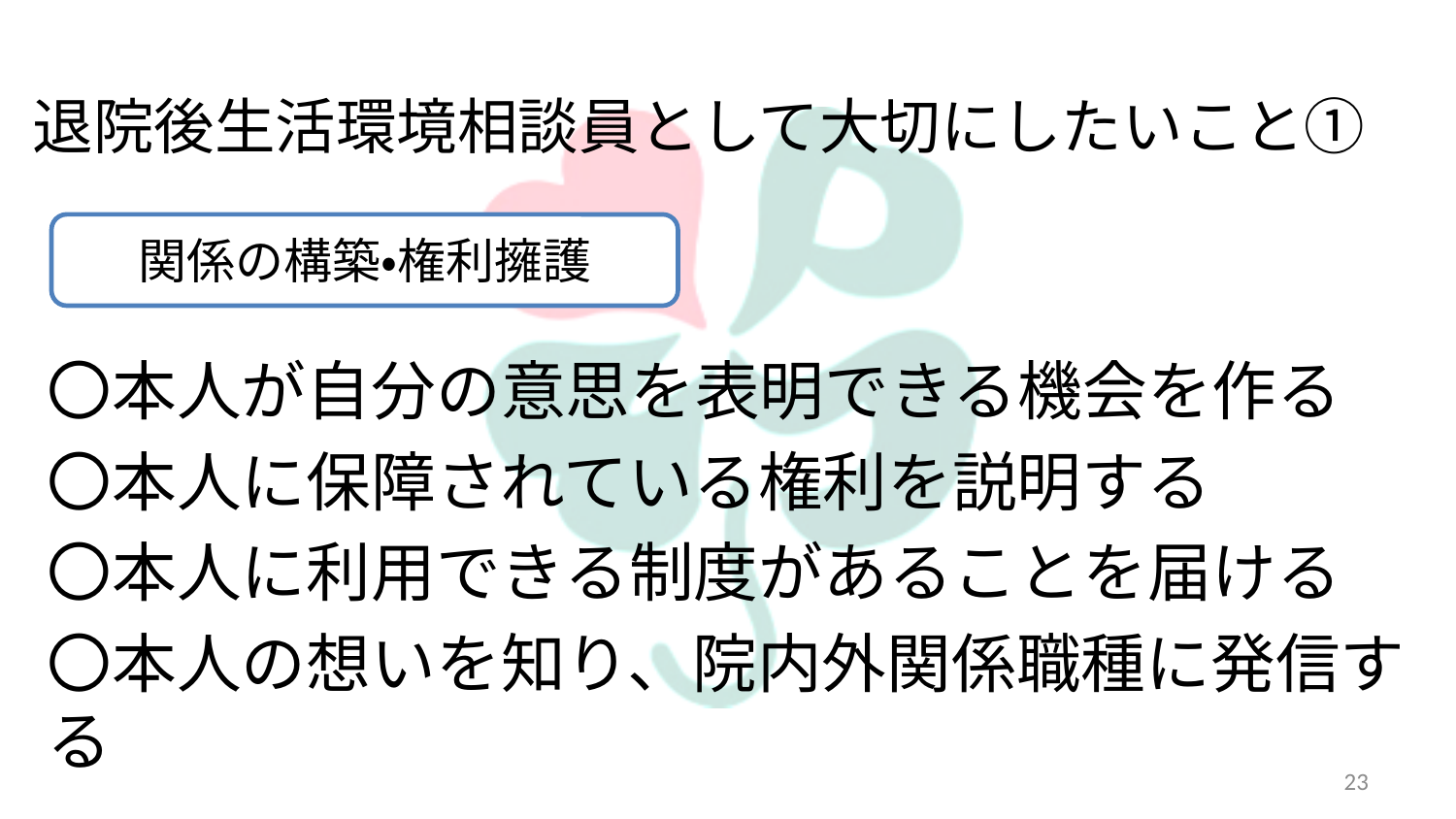

# 退院後生活環境相談員として大切にしたいこと①
関係の構築・権利擁護

〇本人が自分の意思を表明できる機会を作る
〇本人に保障されている権利を説明する
〇本人に利用できる制度があることを届ける
〇本人の想いを知り、院内外関係職種に発信する
23